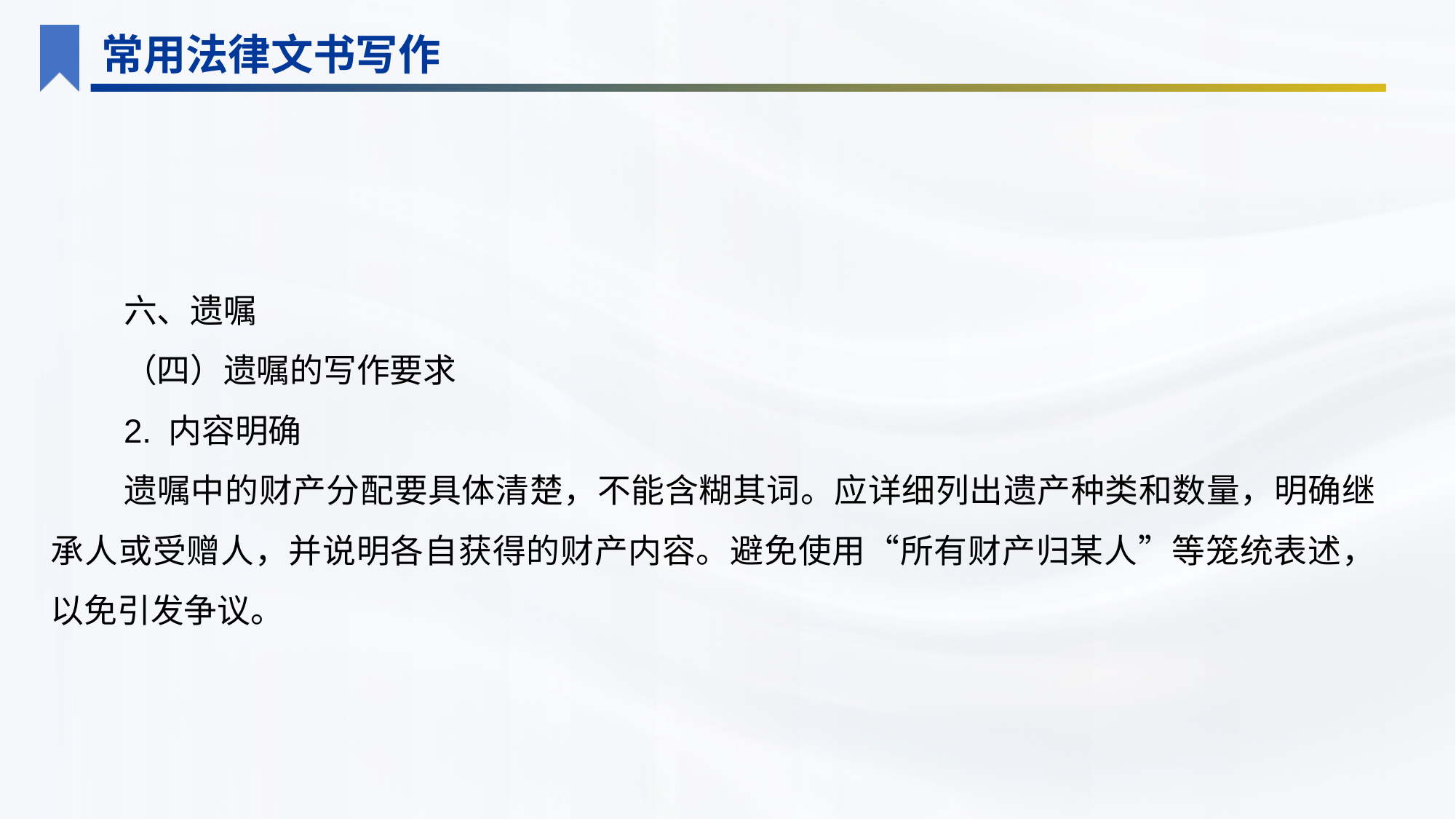

常用法律文书写作
六、遗嘱
（四）遗嘱的写作要求
2. 内容明确
遗嘱中的财产分配要具体清楚，不能含糊其词。应详细列出遗产种类和数量，明确继承人或受赠人，并说明各自获得的财产内容。避免使用“所有财产归某人”等笼统表述，以免引发争议。